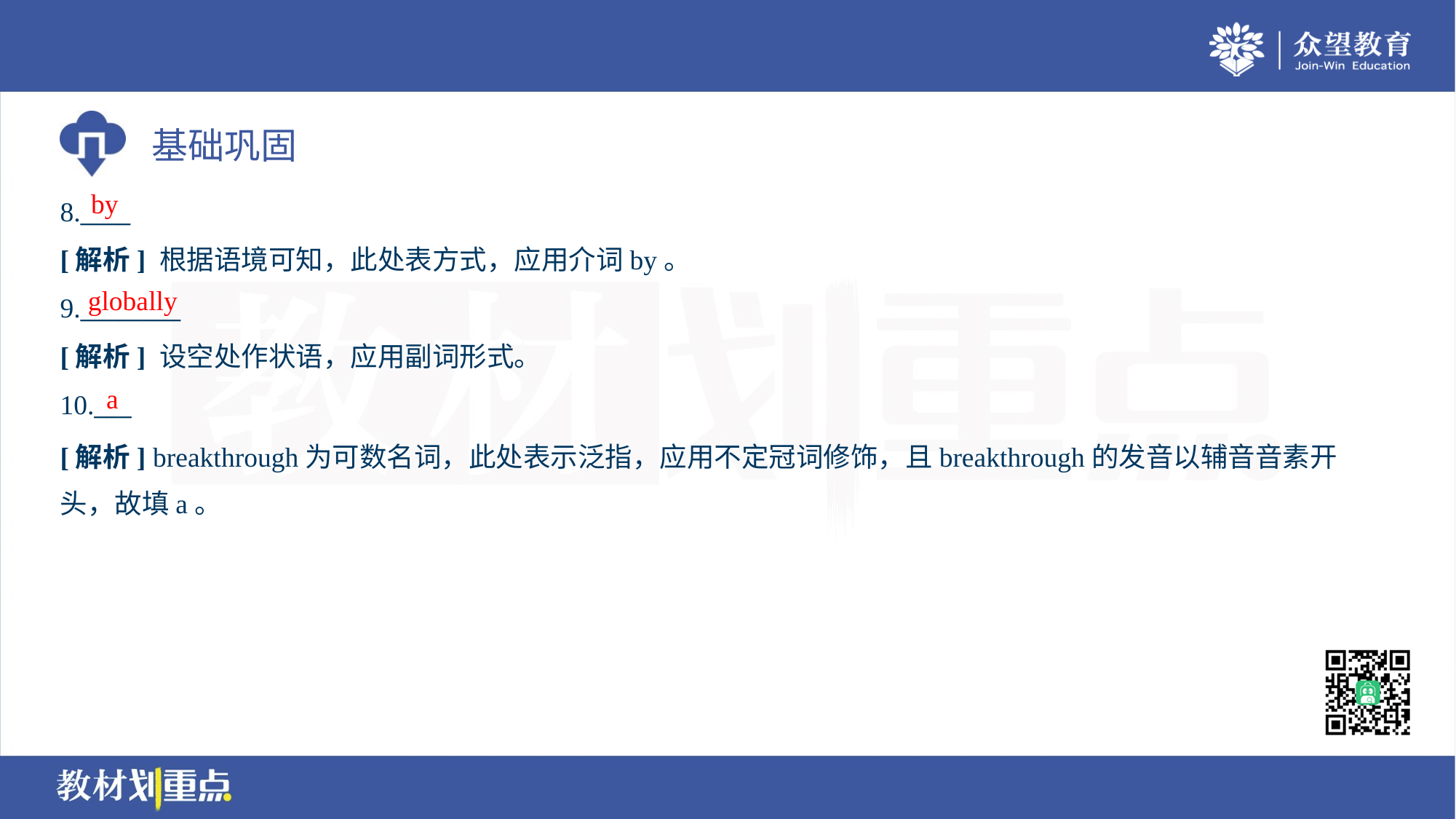

by
8.____
[解析] 根据语境可知，此处表方式，应用介词by。
globally
9.________
[解析] 设空处作状语，应用副词形式。
a
10.___
[解析] breakthrough为可数名词，此处表示泛指，应用不定冠词修饰，且breakthrough的发音以辅音音素开
头，故填a。